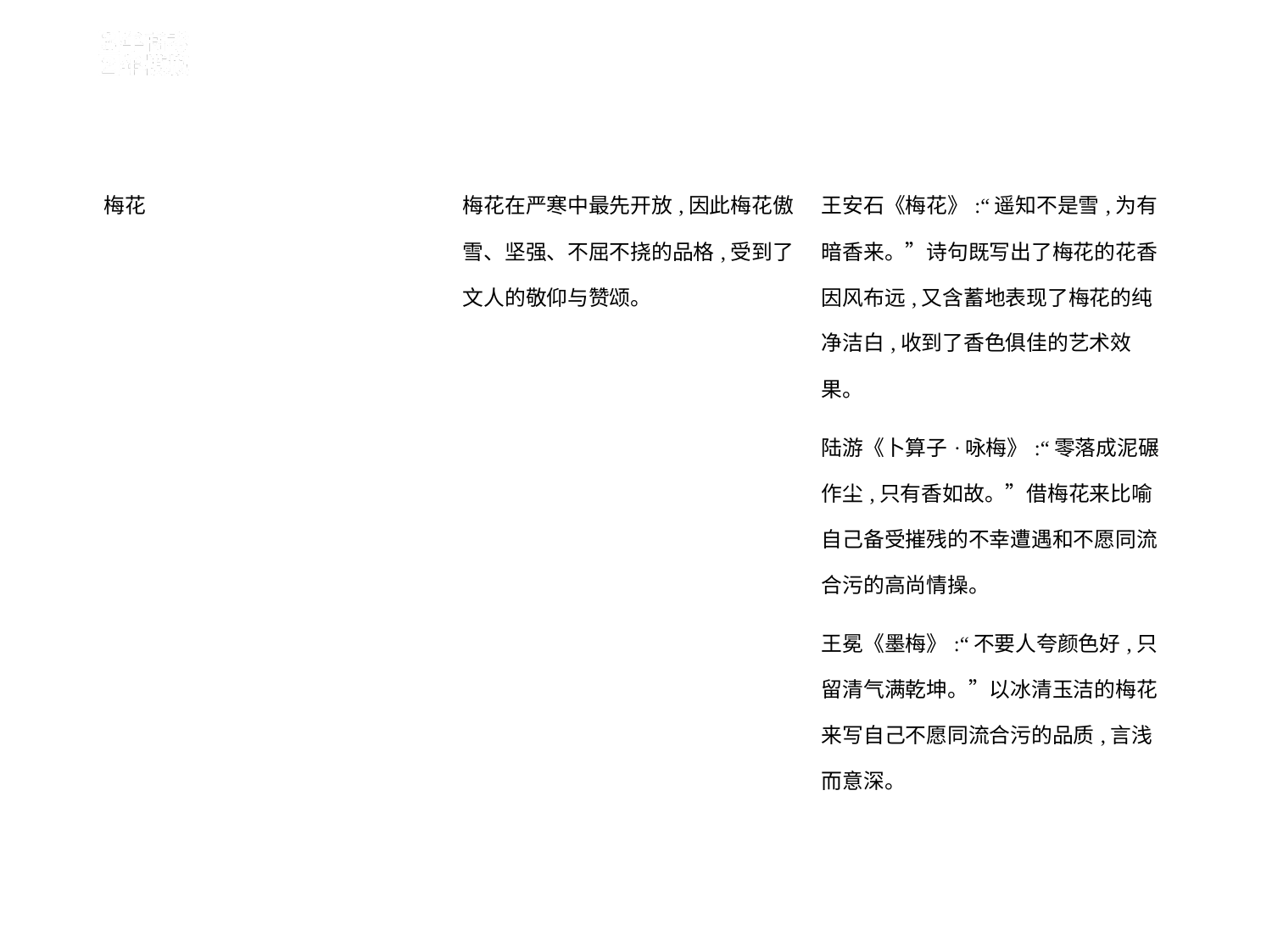

| 梅花 | 梅花在严寒中最先开放,因此梅花傲 雪、坚强、不屈不挠的品格,受到了 文人的敬仰与赞颂。 | 王安石《梅花》:“遥知不是雪,为有 暗香来。”诗句既写出了梅花的花香 因风布远,又含蓄地表现了梅花的纯 净洁白,收到了香色俱佳的艺术效 果。 |
| --- | --- | --- |
|  |  | 陆游《卜算子·咏梅》:“零落成泥碾 作尘,只有香如故。”借梅花来比喻 自己备受摧残的不幸遭遇和不愿同流 合污的高尚情操。 |
|  |  | 王冕《墨梅》:“不要人夸颜色好,只 留清气满乾坤。”以冰清玉洁的梅花 来写自己不愿同流合污的品质,言浅 而意深。 |